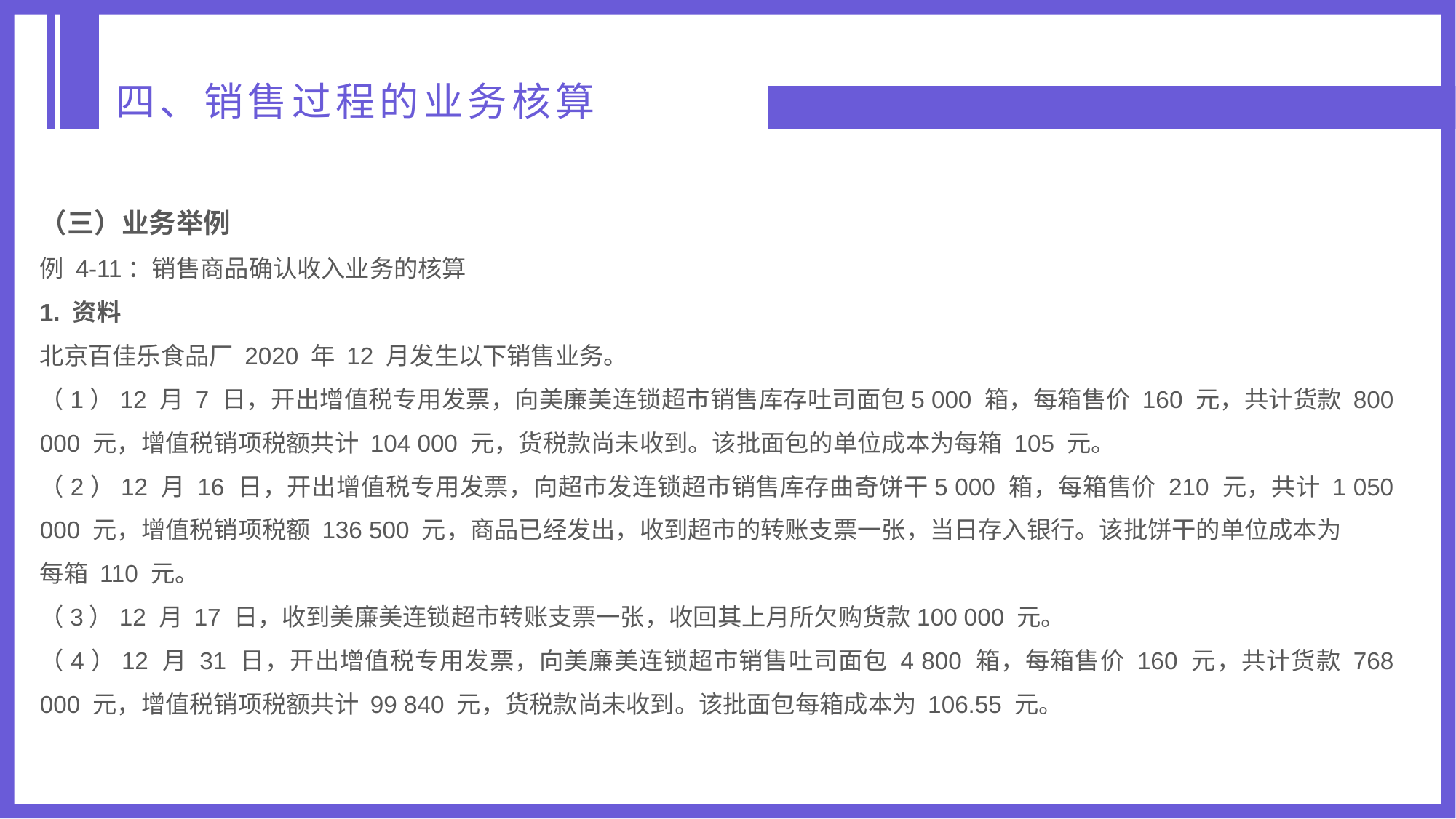

四、销售过程的业务核算
（三）业务举例
例 4-11：销售商品确认收入业务的核算
1. 资料
北京百佳乐食品厂 2020 年 12 月发生以下销售业务。
（1）12 月 7 日，开出增值税专用发票，向美廉美连锁超市销售库存吐司面包5 000 箱，每箱售价 160 元，共计货款 800 000 元，增值税销项税额共计 104 000 元，货税款尚未收到。该批面包的单位成本为每箱 105 元。
（2）12 月 16 日，开出增值税专用发票，向超市发连锁超市销售库存曲奇饼干5 000 箱，每箱售价 210 元，共计 1 050 000 元，增值税销项税额 136 500 元，商品已经发出，收到超市的转账支票一张，当日存入银行。该批饼干的单位成本为
每箱 110 元。
（3）12 月 17 日，收到美廉美连锁超市转账支票一张，收回其上月所欠购货款100 000 元。
（4）12 月 31 日，开出增值税专用发票，向美廉美连锁超市销售吐司面包 4 800 箱，每箱售价 160 元，共计货款 768 000 元，增值税销项税额共计 99 840 元，货税款尚未收到。该批面包每箱成本为 106.55 元。